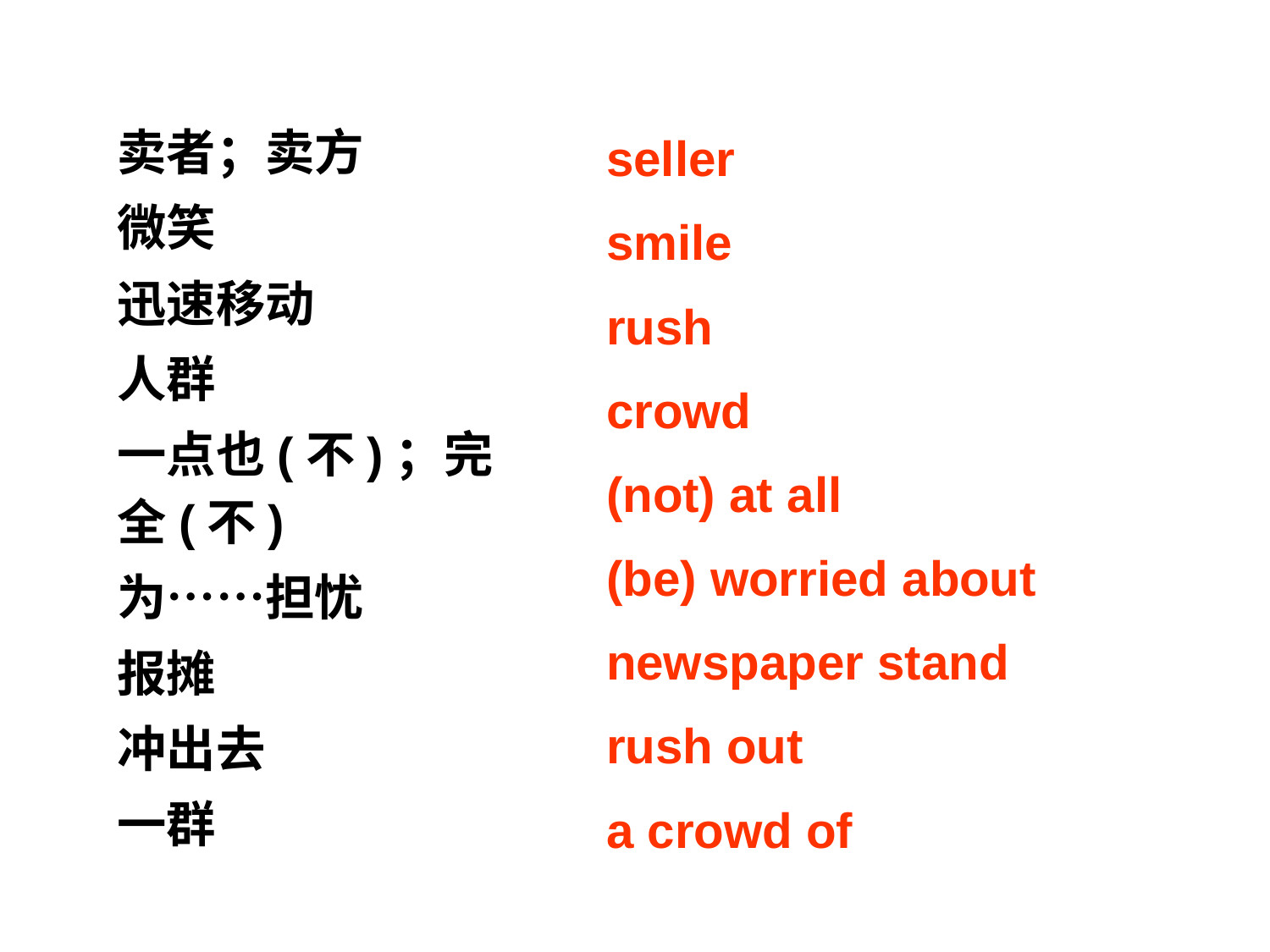

卖者；卖方
微笑
迅速移动
人群
一点也(不)；完全(不)
为……担忧
报摊
冲出去
一群
seller
smile
rush
crowd
(not) at all
(be) worried about
newspaper stand
rush out
a crowd of